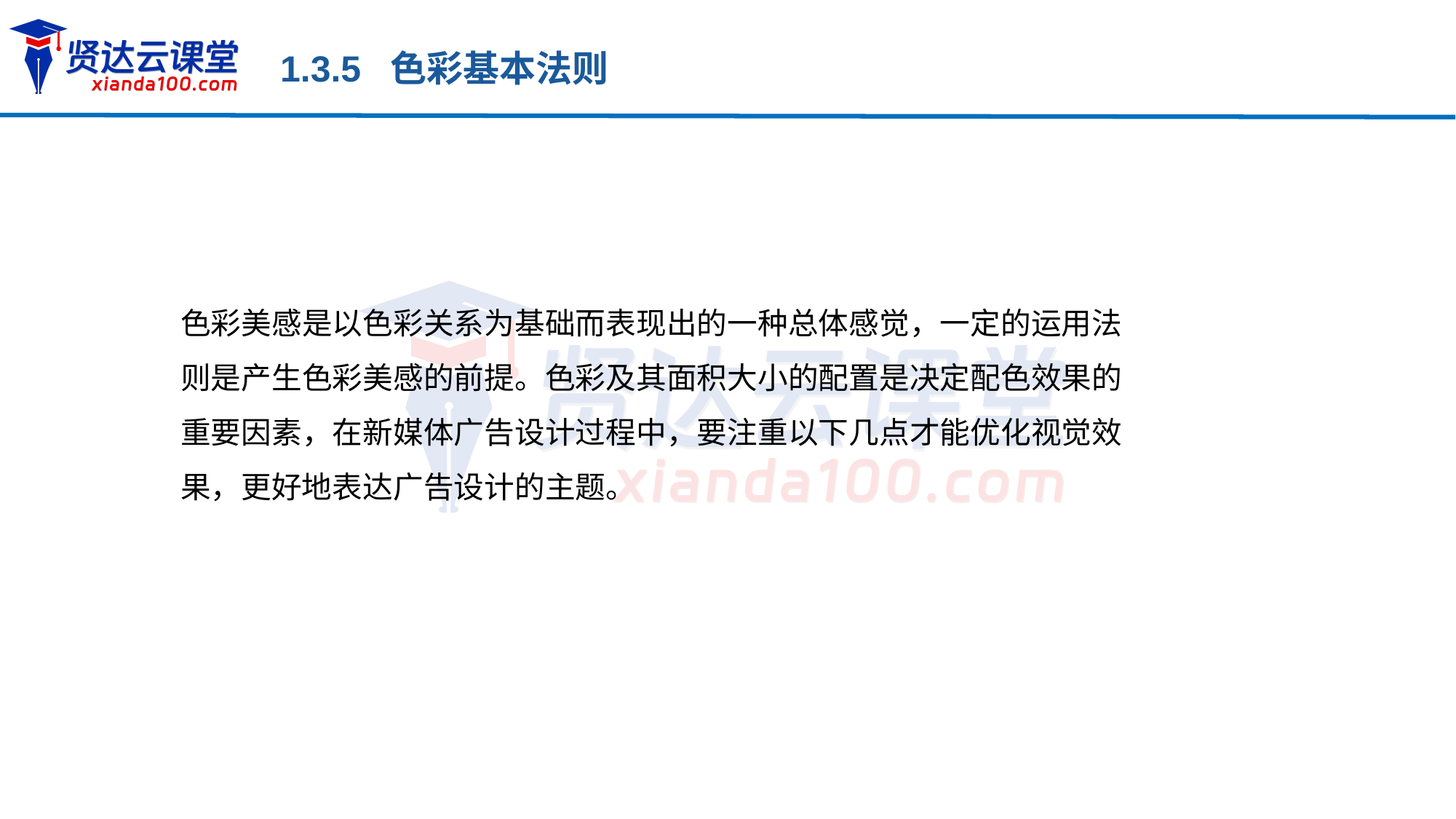

1.3.5  色彩基本法则
色彩美感是以色彩关系为基础而表现出的一种总体感觉，一定的运用法则是产生色彩美感的前提。色彩及其面积大小的配置是决定配色效果的重要因素，在新媒体广告设计过程中，要注重以下几点才能优化视觉效果，更好地表达广告设计的主题。